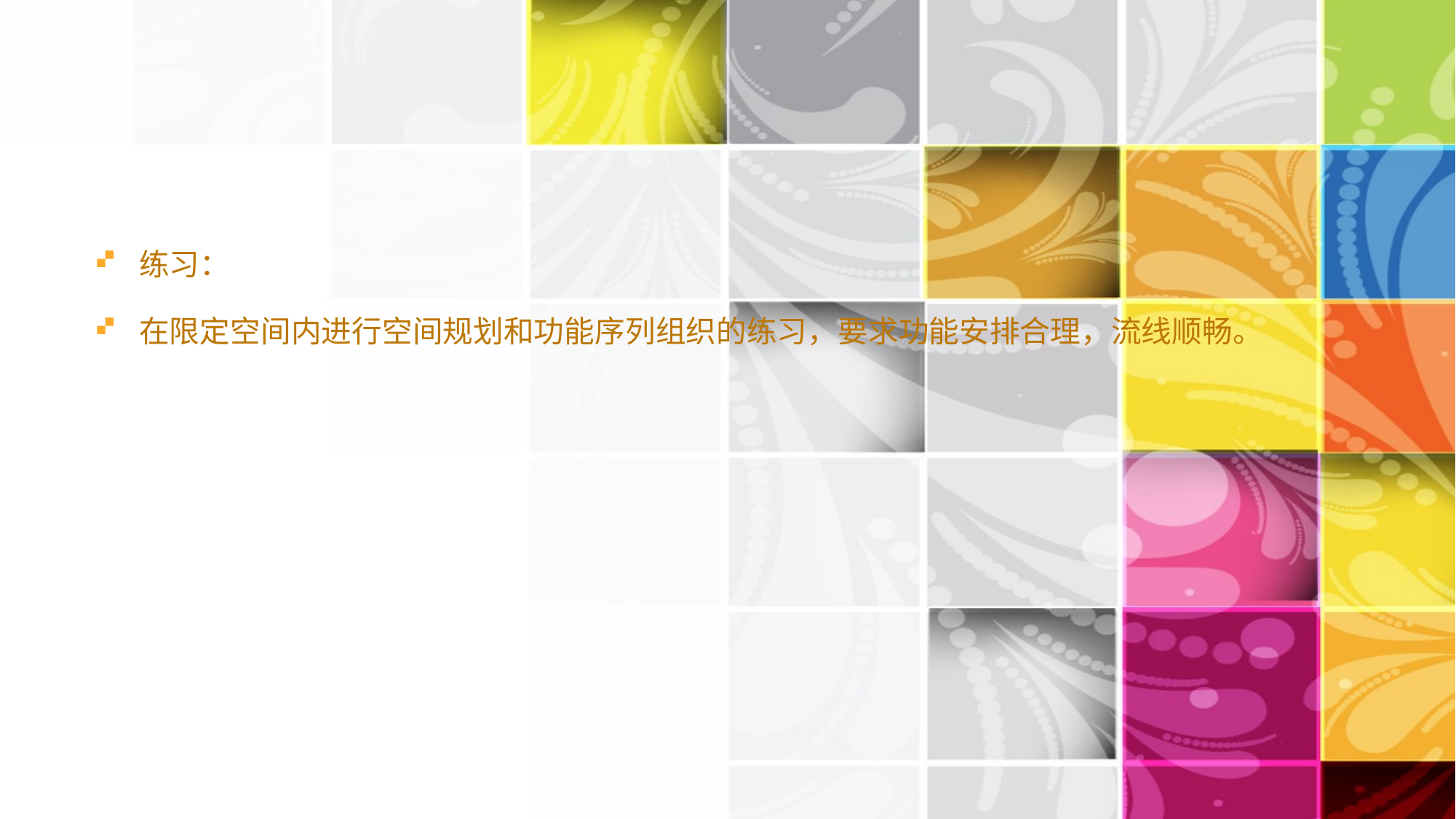

#
练习：
在限定空间内进行空间规划和功能序列组织的练习，要求功能安排合理，流线顺畅。